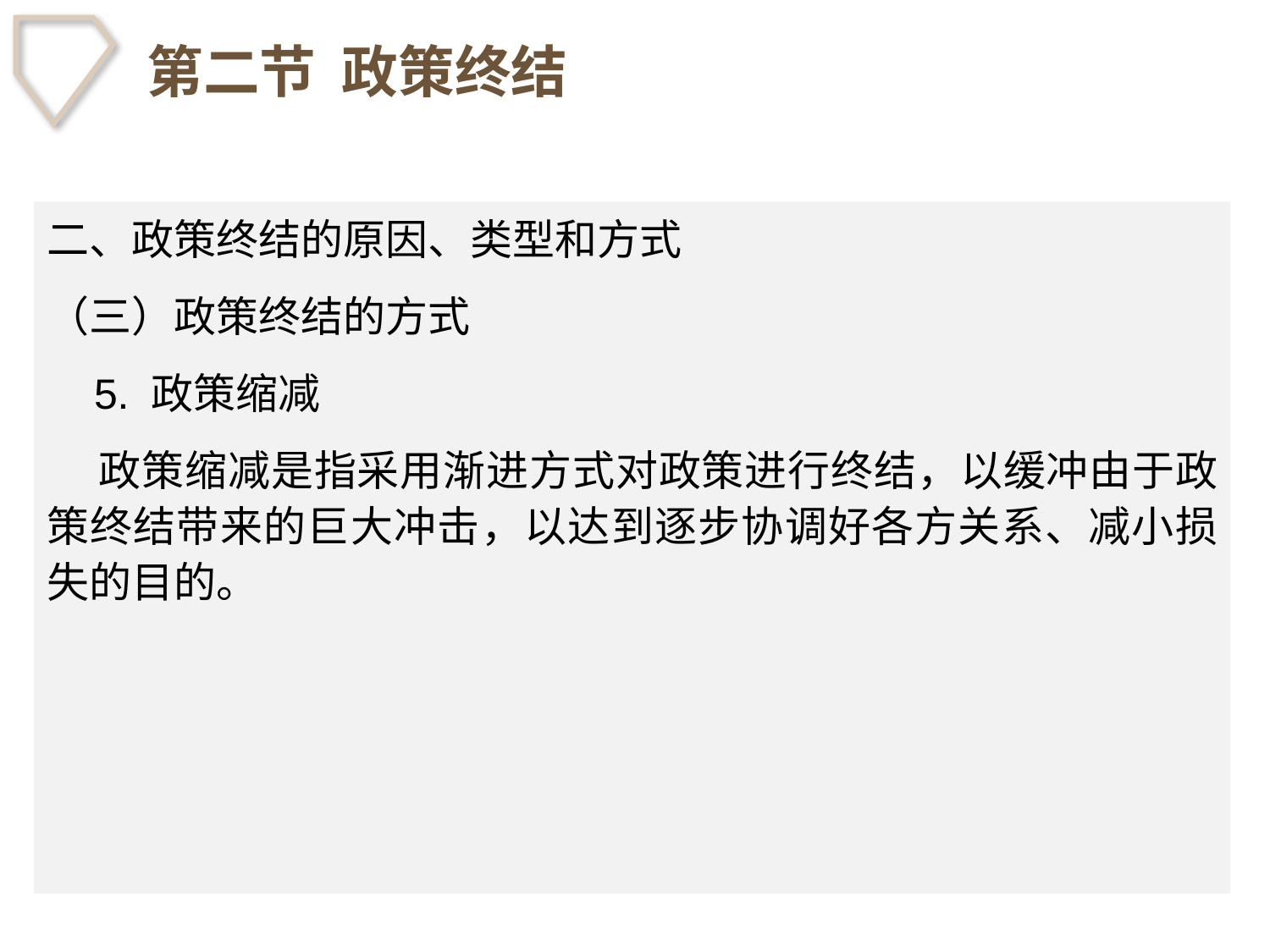

# 第二节  政策终结
二、政策终结的原因、类型和方式
（三）政策终结的方式
    5. 政策缩减
    政策缩减是指采用渐进方式对政策进行终结，以缓冲由于政策终结带来的巨大冲击，以达到逐步协调好各方关系、减小损失的目的。